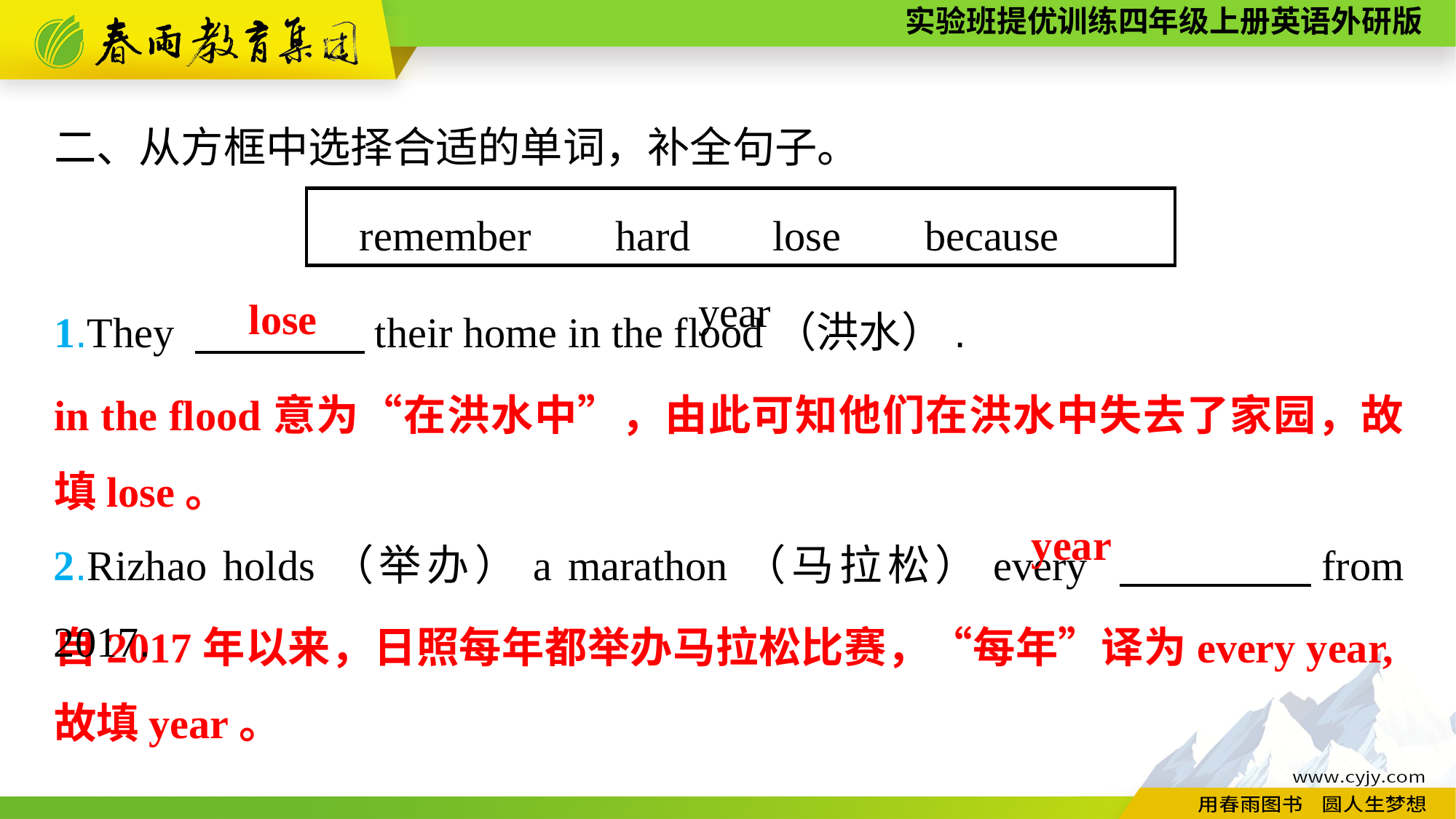

二、从方框中选择合适的单词，补全句子。

1.They 　　　　their home in the flood（洪水）.
remember  　hard　  lose  　because　  year

lose
in the flood意为“在洪水中”，由此可知他们在洪水中失去了家园，故填lose。
2.Rizhao holds（举办）a marathon（马拉松）every 　　　　from 2017.
year
自2017年以来，日照每年都举办马拉松比赛，“每年”译为every year,故填year。